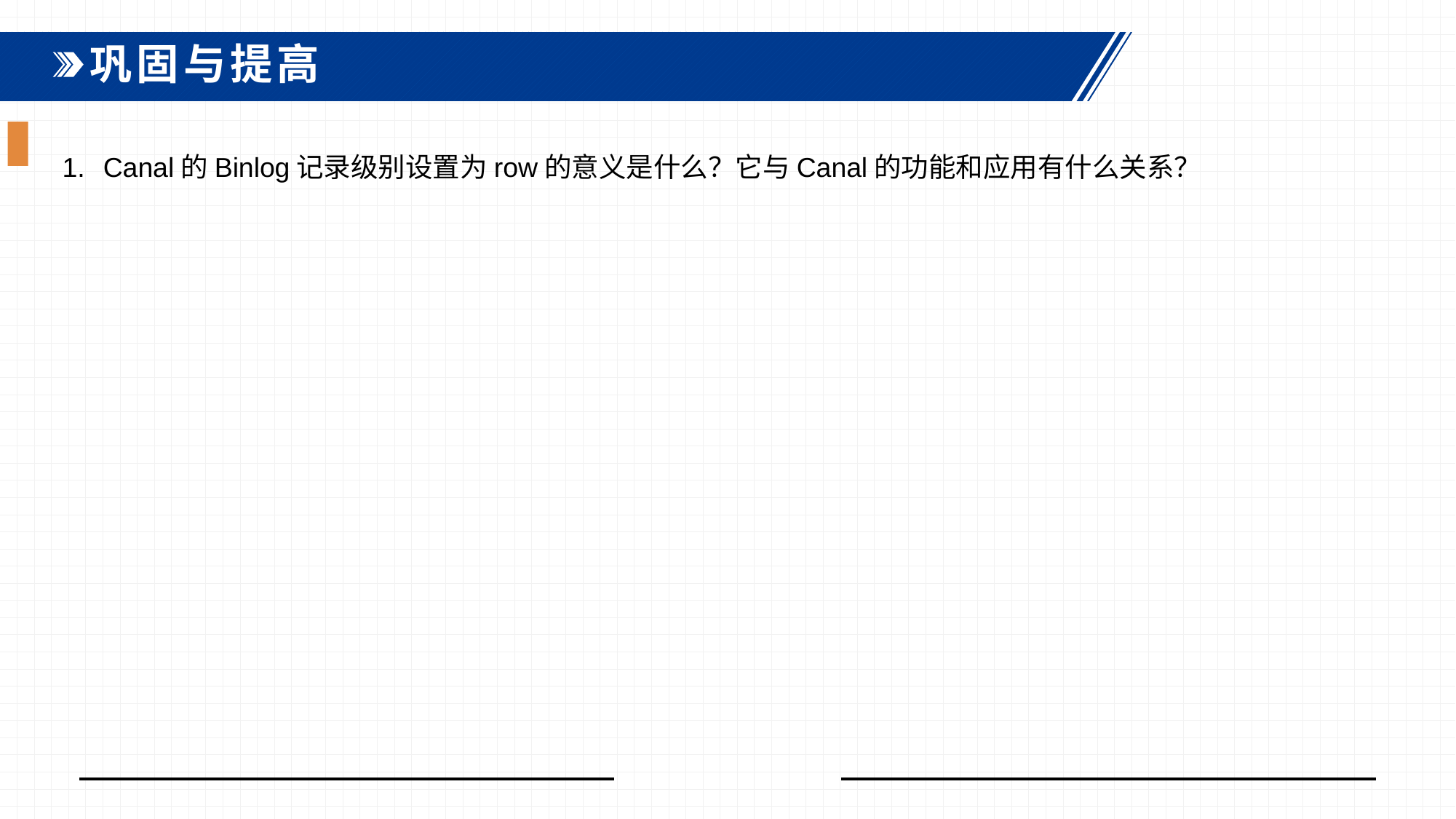

巩固与提高
Canal的Binlog记录级别设置为row的意义是什么？它与Canal的功能和应用有什么关系？